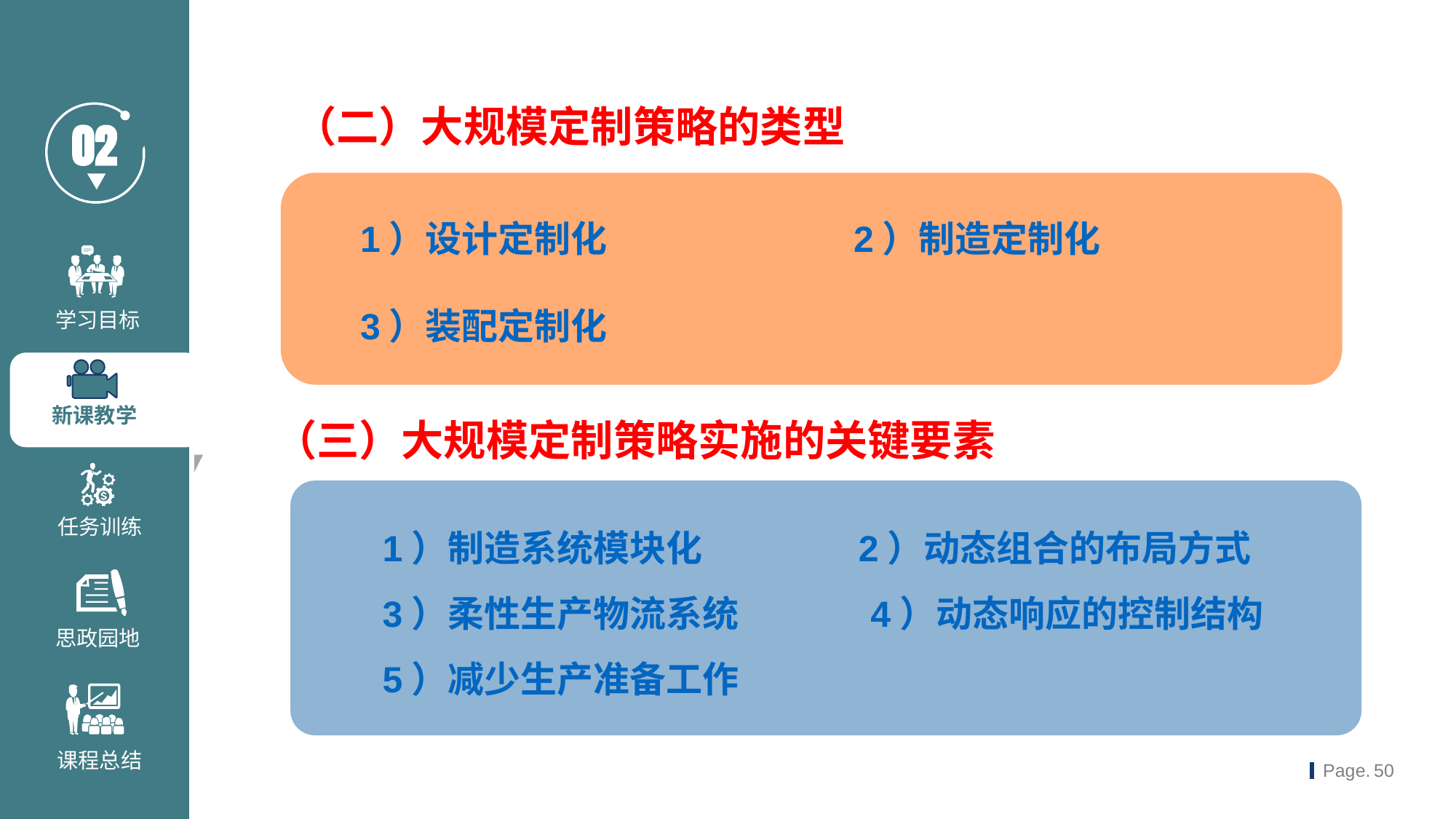

（二）大规模定制策略的类型

1）设计定制化                             2）制造定制化

3）装配定制化
（三）大规模定制策略实施的关键要素

1）制造系统模块化                  2）动态组合的布局方式
3）柔性生产物流系统               4）动态响应的控制结构
5）减少生产准备工作